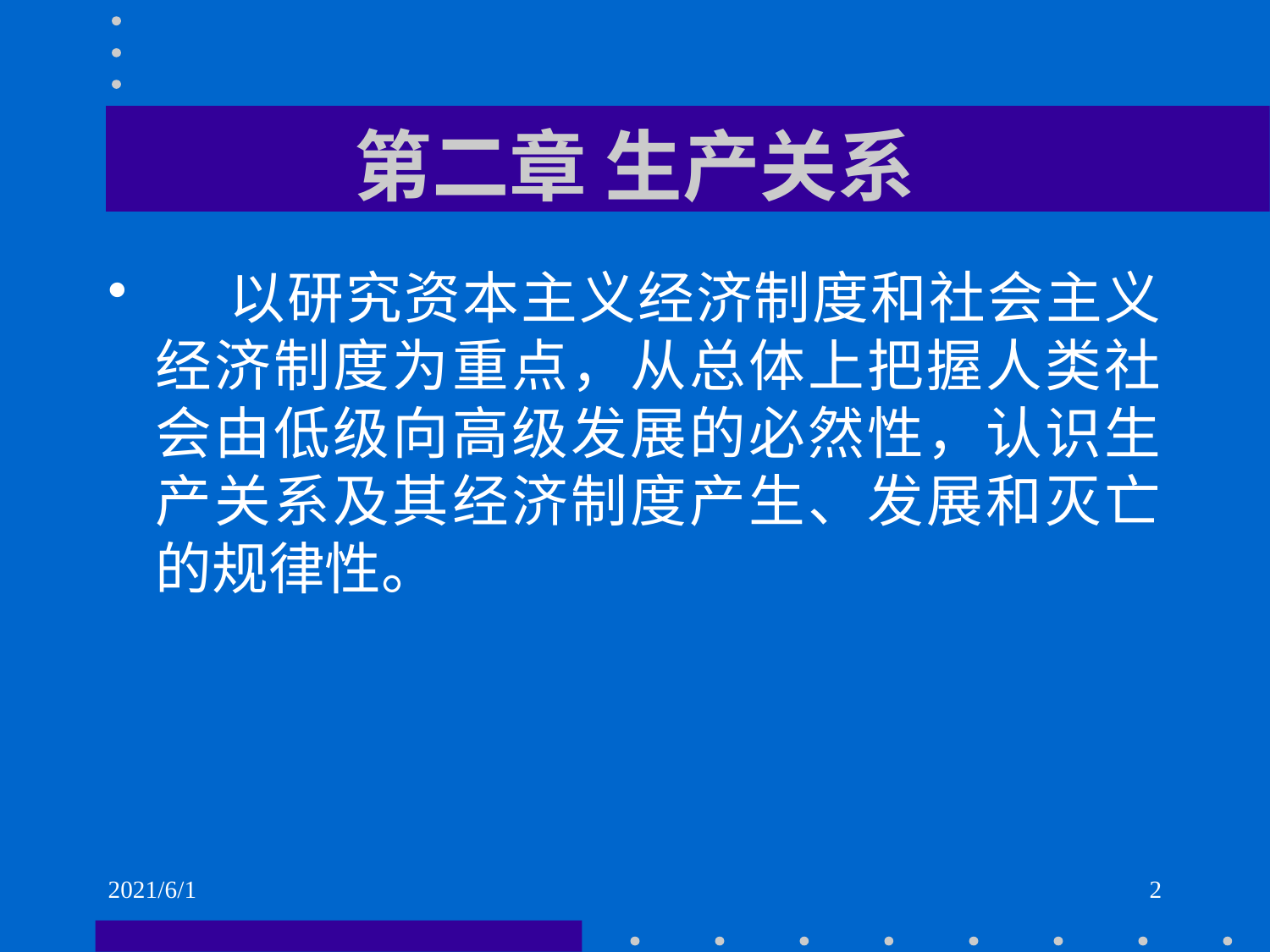

# 第二章 生产关系
    以研究资本主义经济制度和社会主义经济制度为重点，从总体上把握人类社会由低级向高级发展的必然性，认识生产关系及其经济制度产生、发展和灭亡的规律性。
2021/6/1
2